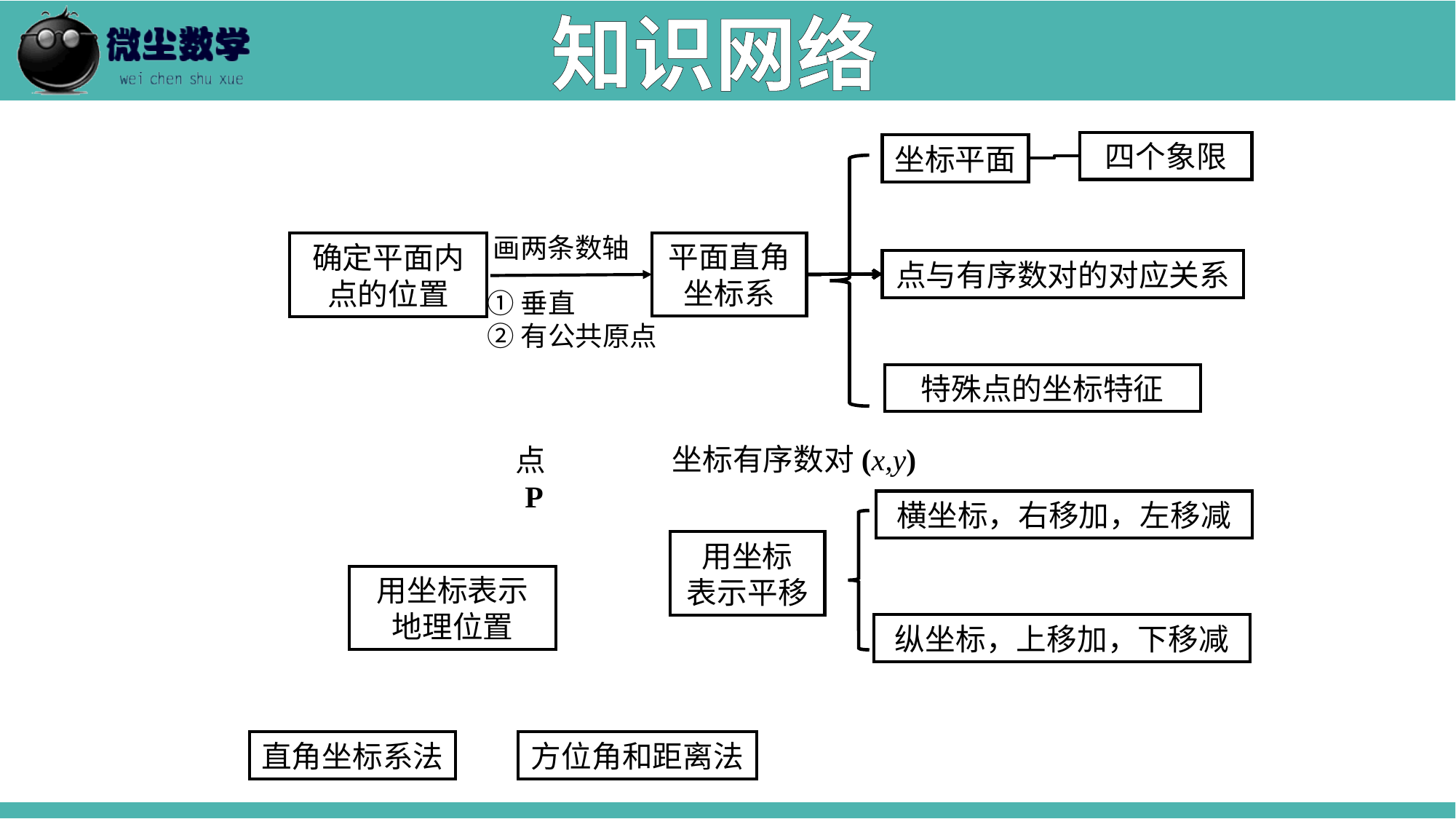

知识网络
四个象限
坐标平面

画两条数轴
平面直角
坐标系
确定平面内点的位置
点与有序数对的对应关系
①垂直
②有公共原点
特殊点的坐标特征
坐标有序数对(x,y)
点P
横坐标，右移加，左移减

用坐标
表示平移
用坐标表示
地理位置
纵坐标，上移加，下移减
直角坐标系法
方位角和距离法